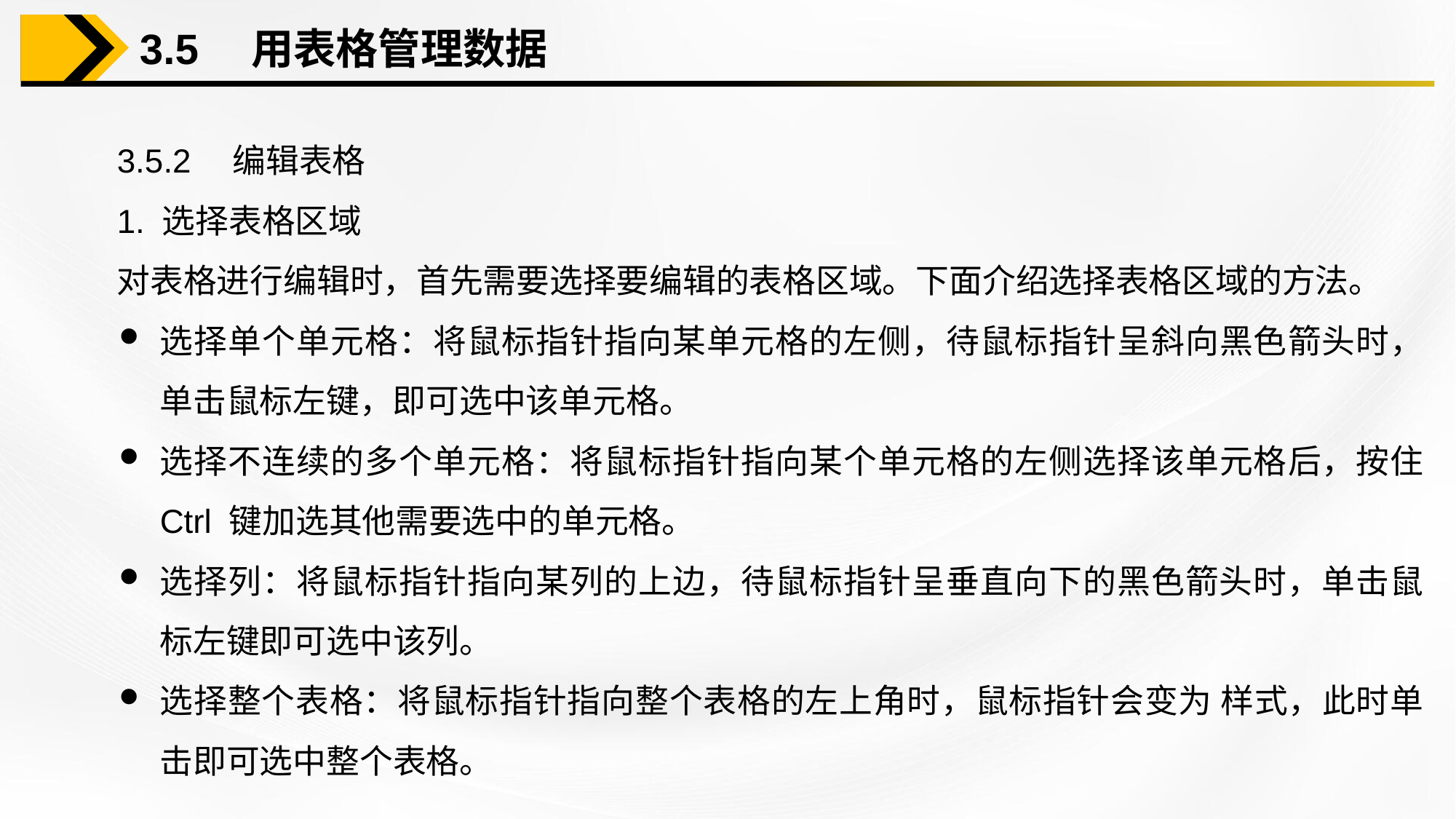

3.5　用表格管理数据
3.5.2　编辑表格
1. 选择表格区域
对表格进行编辑时，首先需要选择要编辑的表格区域。下面介绍选择表格区域的方法。
选择单个单元格：将鼠标指针指向某单元格的左侧，待鼠标指针呈斜向黑色箭头时，单击鼠标左键，即可选中该单元格。
选择不连续的多个单元格：将鼠标指针指向某个单元格的左侧选择该单元格后，按住 Ctrl 键加选其他需要选中的单元格。
选择列：将鼠标指针指向某列的上边，待鼠标指针呈垂直向下的黑色箭头时，单击鼠标左键即可选中该列。
选择整个表格：将鼠标指针指向整个表格的左上角时，鼠标指针会变为 样式，此时单击即可选中整个表格。